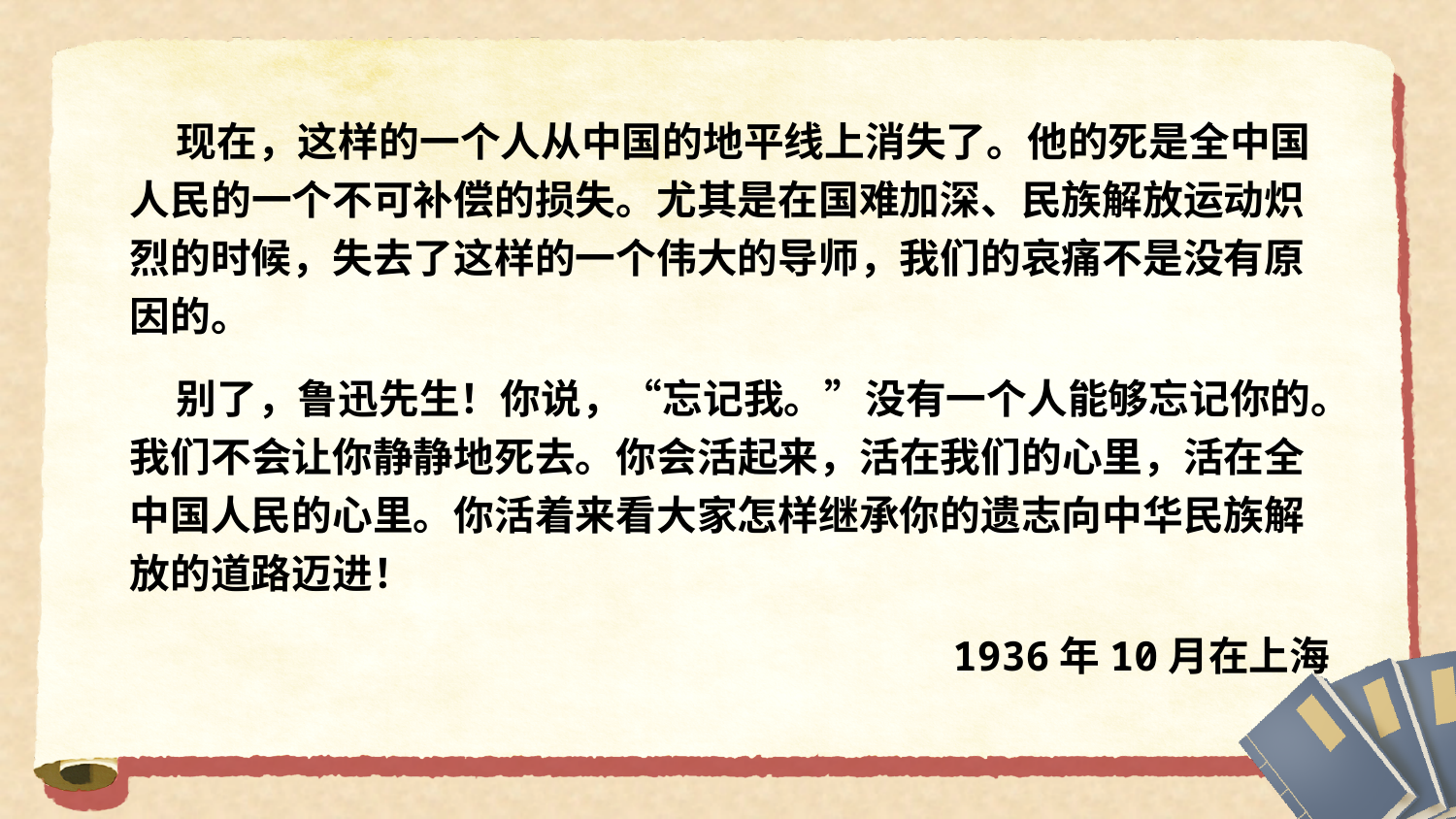

现在，这样的一个人从中国的地平线上消失了。他的死是全中国人民的一个不可补偿的损失。尤其是在国难加深、民族解放运动炽烈的时候，失去了这样的一个伟大的导师，我们的哀痛不是没有原因的。
    别了，鲁迅先生！你说，“忘记我。”没有一个人能够忘记你的。我们不会让你静静地死去。你会活起来，活在我们的心里，活在全中国人民的心里。你活着来看大家怎样继承你的遗志向中华民族解放的道路迈进！
1936年10月在上海